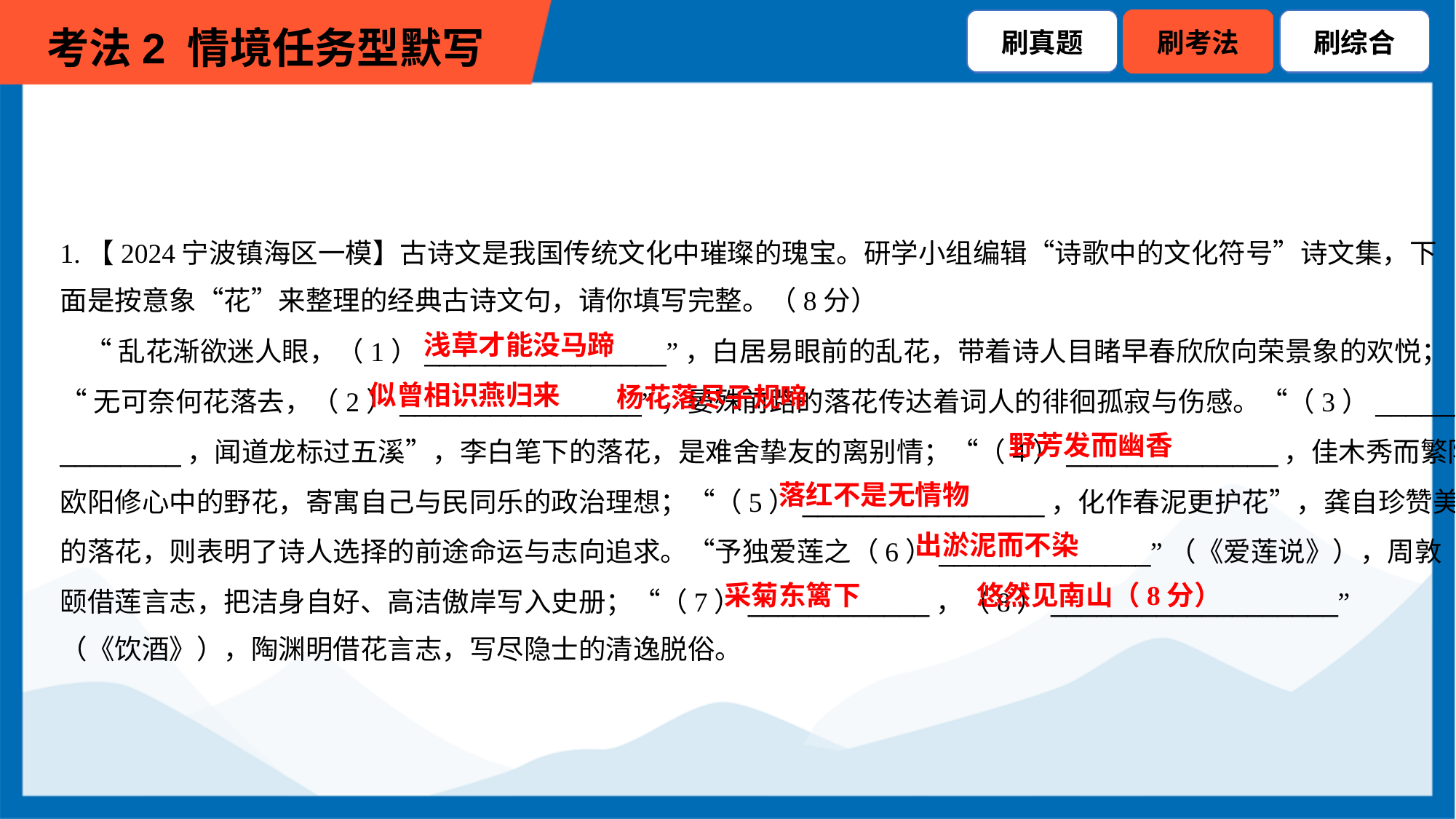

1.【2024宁波镇海区一模】古诗文是我国传统文化中璀璨的瑰宝。研学小组编辑“诗歌中的文化符号”诗文集，下
面是按意象“花”来整理的经典古诗文句，请你填写完整。（8分）
浅草才能没马蹄
    “乱花渐欲迷人眼，（1）________________”，白居易眼前的乱花，带着诗人目睹早春欣欣向荣景象的欢悦；
“无可奈何花落去，（2）________________”，晏殊前路的落花传达着词人的徘徊孤寂与伤感。“（3）_________
________，闻道龙标过五溪”，李白笔下的落花，是难舍挚友的离别情；“（4）______________，佳木秀而繁阴”，
欧阳修心中的野花，寄寓自己与民同乐的政治理想；“（5）________________，化作春泥更护花”，龚自珍赞美
的落花，则表明了诗人选择的前途命运与志向追求。“予独爱莲之（6）______________”（《爱莲说》），周敦
颐借莲言志，把洁身自好、高洁傲岸写入史册；“（7）____________，（8）___________________”
（《饮酒》），陶渊明借花言志，写尽隐士的清逸脱俗。
                                                                                         杨花落尽子规啼
似曾相识燕归来
野芳发而幽香
落红不是无情物
出淤泥而不染
采菊东篱下
悠然见南山（8分）